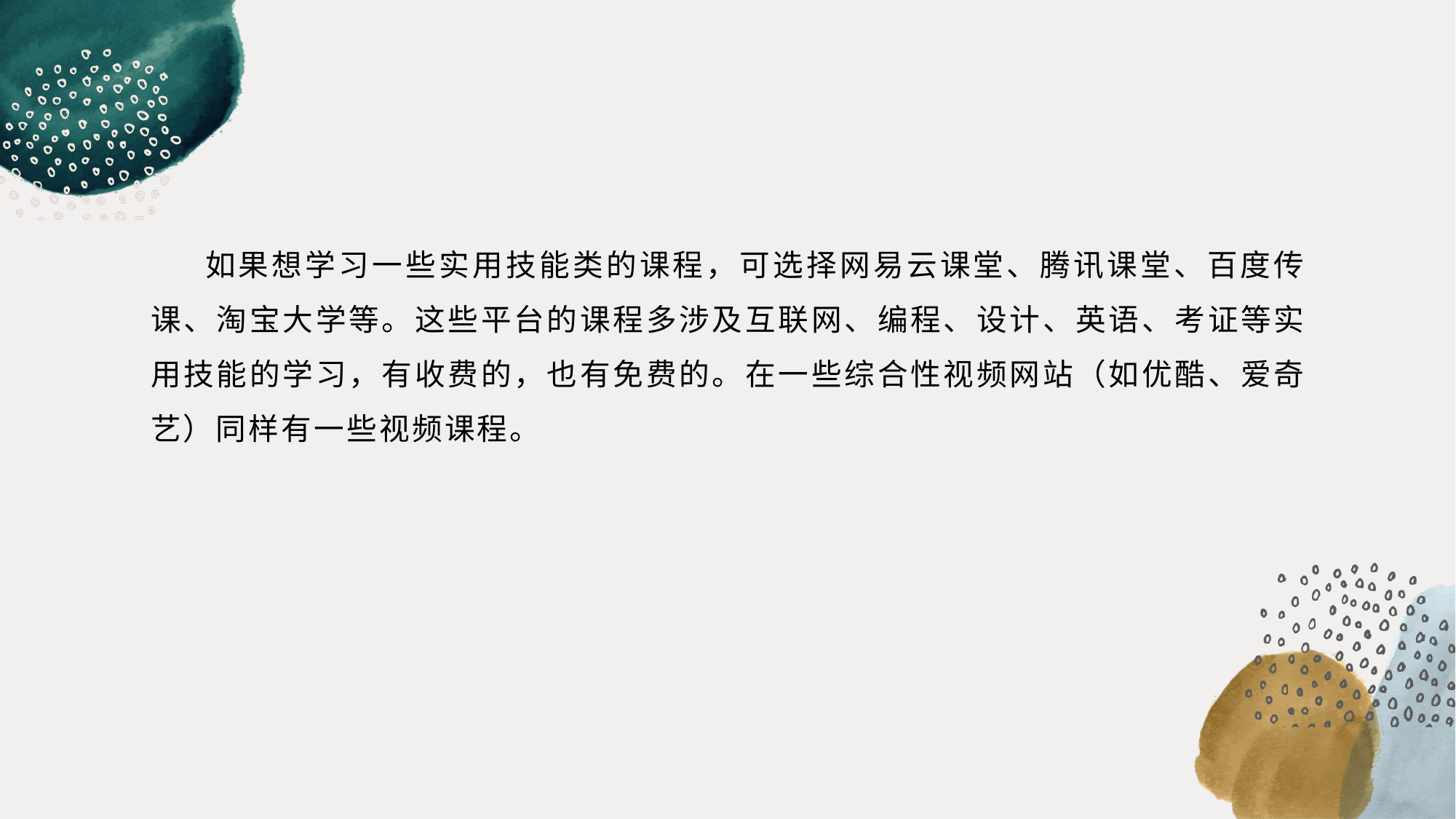

如果想学习一些实用技能类的课程，可选择网易云课堂、腾讯课堂、百度传课、淘宝大学等。这些平台的课程多涉及互联网、编程、设计、英语、考证等实用技能的学习，有收费的，也有免费的。在一些综合性视频网站（如优酷、爱奇艺）同样有一些视频课程。